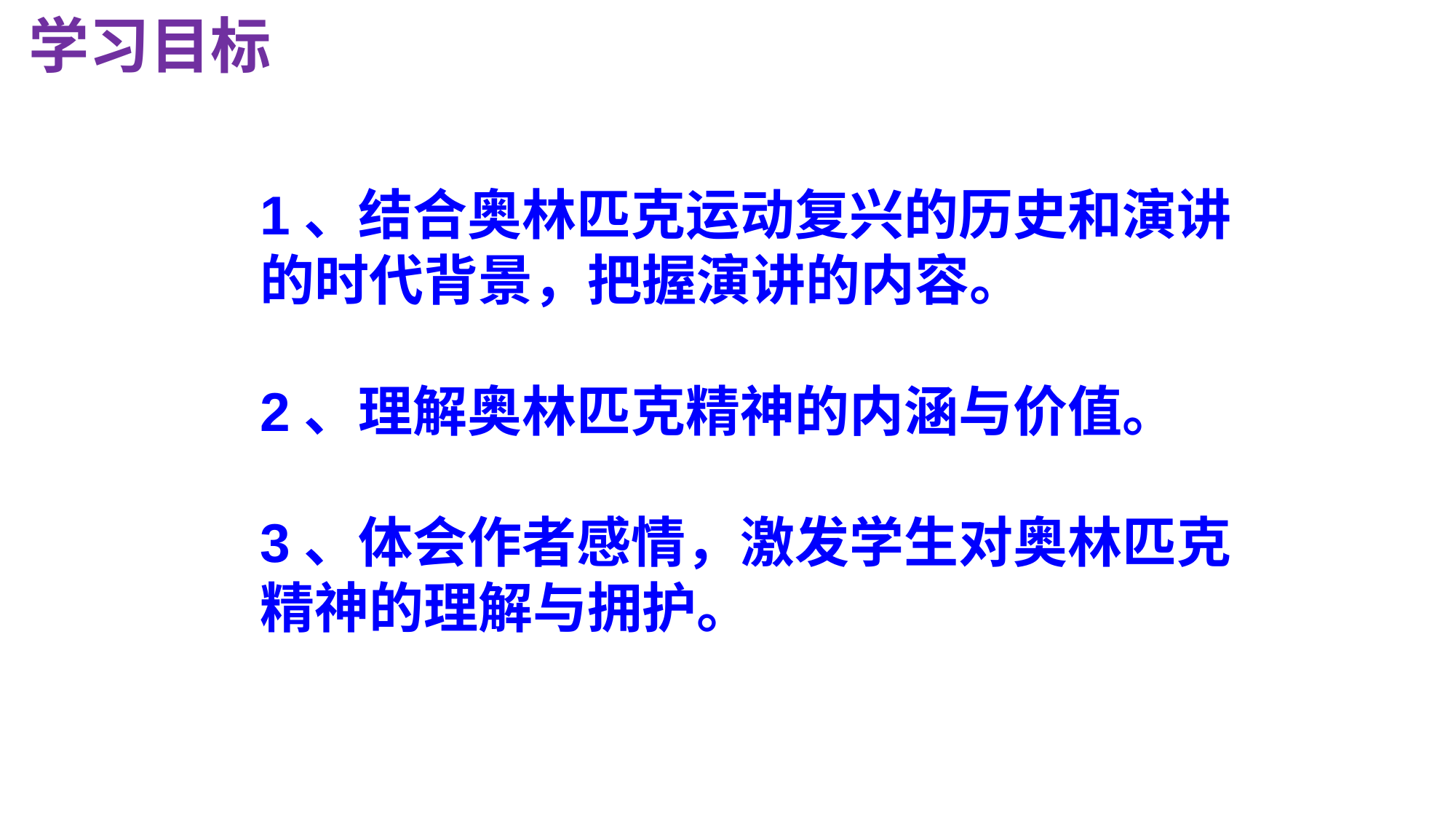

学习目标
1、结合奥林匹克运动复兴的历史和演讲的时代背景，把握演讲的内容。

2、理解奥林匹克精神的内涵与价值。

3、体会作者感情，激发学生对奥林匹克精神的理解与拥护。